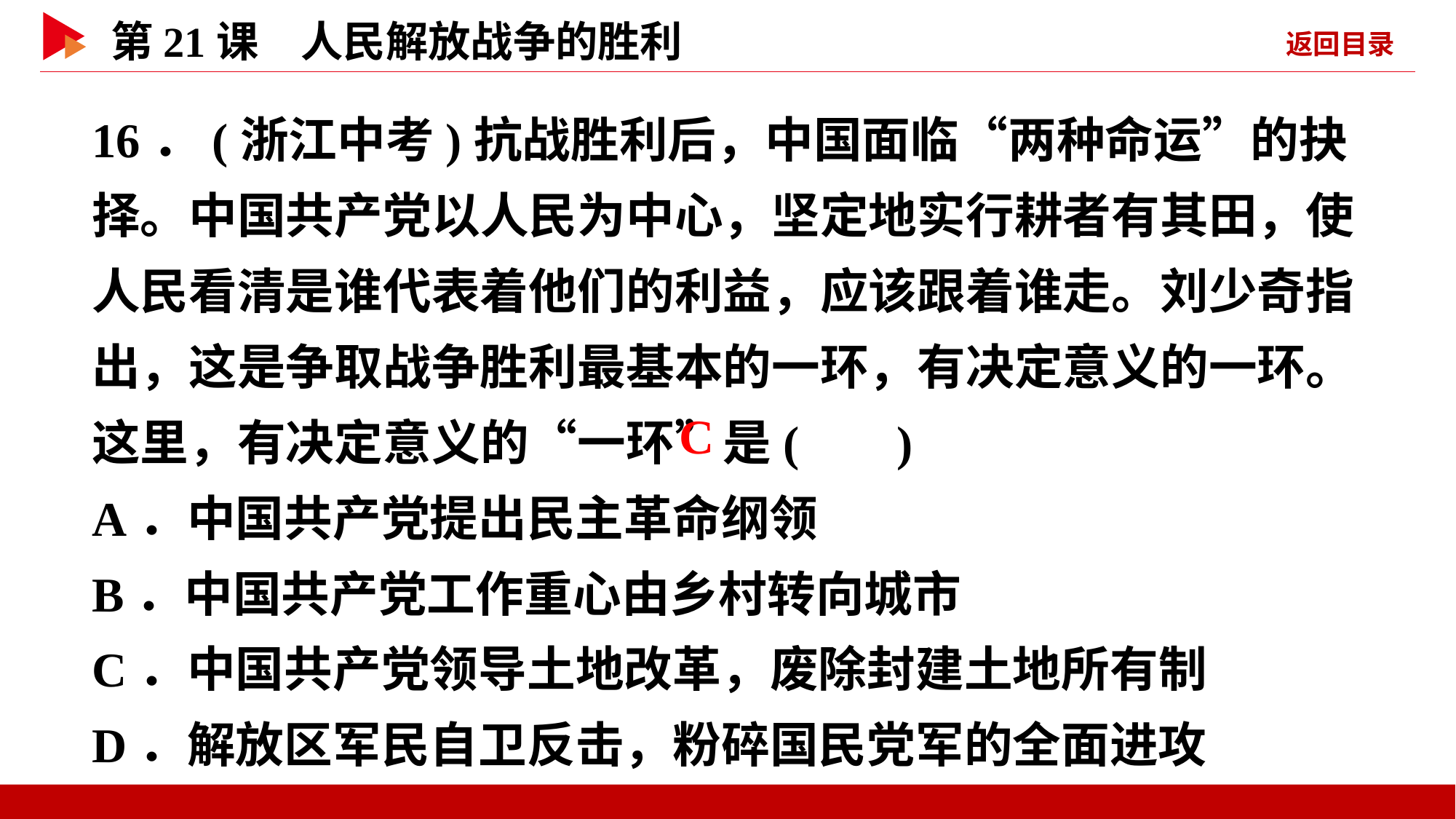

16．(浙江中考)抗战胜利后，中国面临“两种命运”的抉择。中国共产党以人民为中心，坚定地实行耕者有其田，使人民看清是谁代表着他们的利益，应该跟着谁走。刘少奇指出，这是争取战争胜利最基本的一环，有决定意义的一环。这里，有决定意义的“一环”是(        )
A．中国共产党提出民主革命纲领
B．中国共产党工作重心由乡村转向城市
C．中国共产党领导土地改革，废除封建土地所有制
D．解放区军民自卫反击，粉碎国民党军的全面进攻
   C